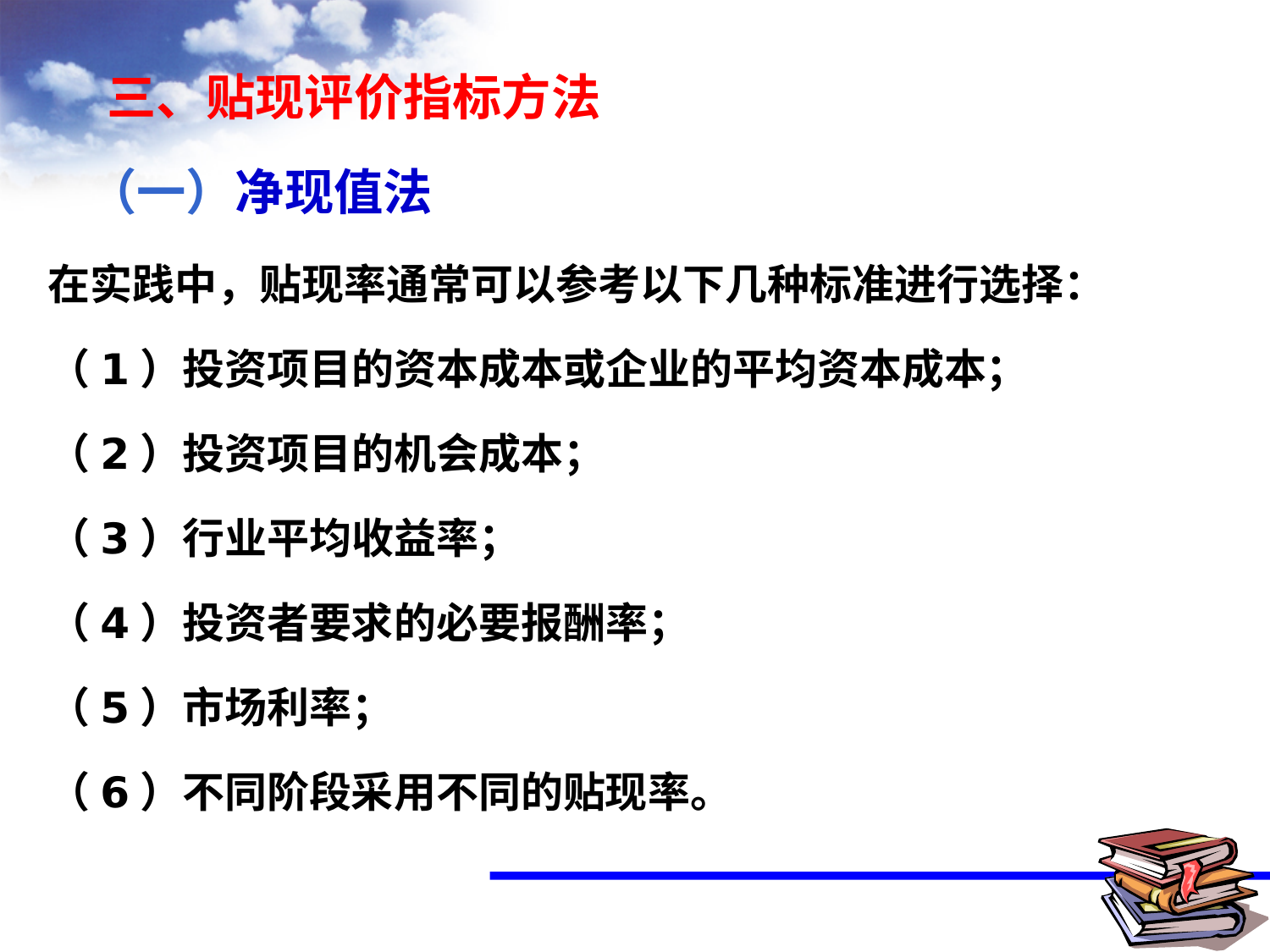

三、贴现评价指标方法
（一）净现值法
在实践中，贴现率通常可以参考以下几种标准进行选择：
（1）投资项目的资本成本或企业的平均资本成本；
（2）投资项目的机会成本；
（3）行业平均收益率；
（4）投资者要求的必要报酬率；
（5）市场利率；
（6）不同阶段采用不同的贴现率。